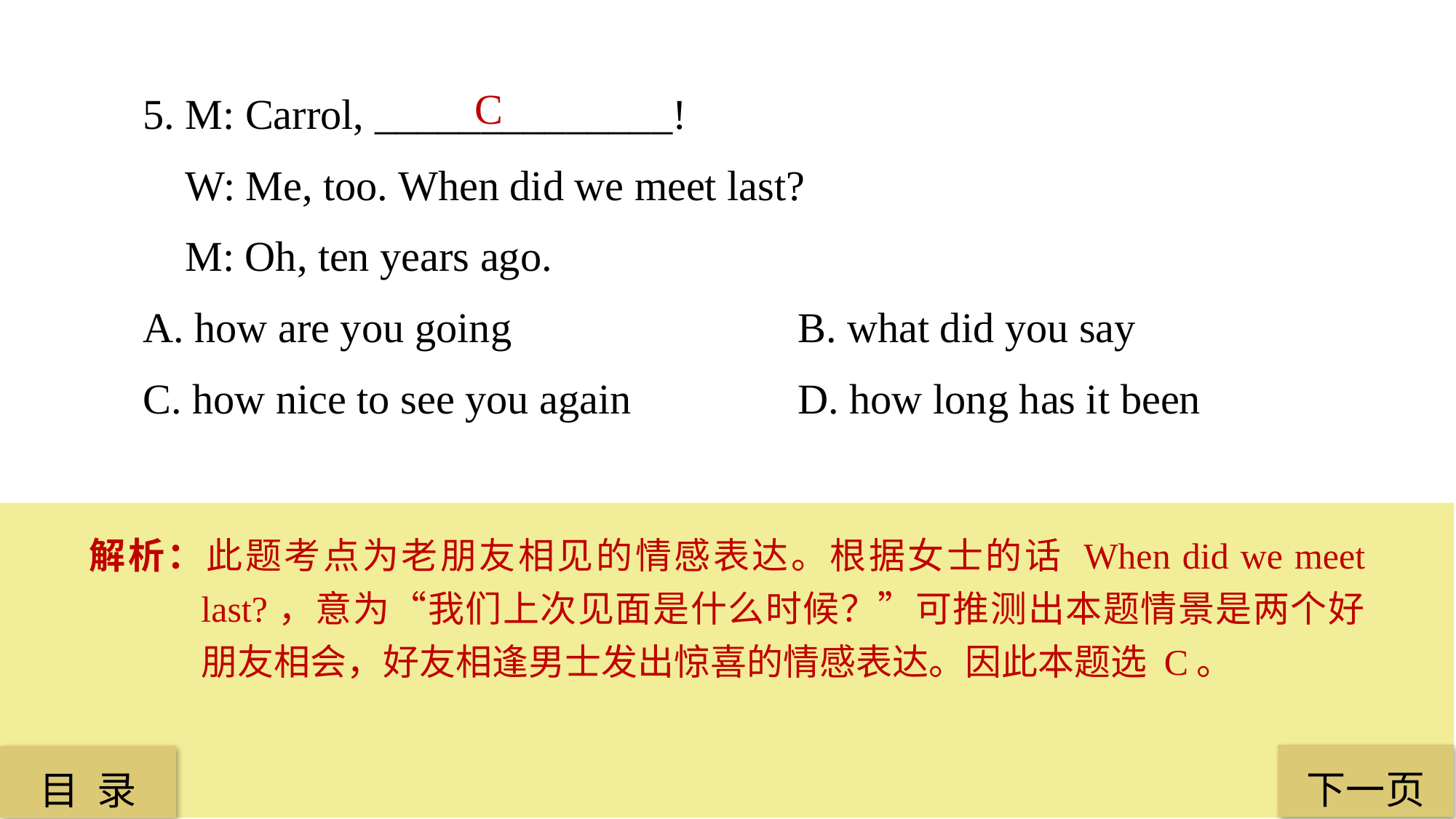

5. M: Carrol, ______________!
    W: Me, too. When did we meet last?
    M: Oh, ten years ago.
A. how are you going 			B. what did you say
C. how nice to see you again 		D. how long has it been
 C
解析：此题考点为老朋友相见的情感表达。根据女士的话 When did we meet last?，意为“我们上次见面是什么时候？”可推测出本题情景是两个好朋友相会，好友相逢男士发出惊喜的情感表达。因此本题选 C。